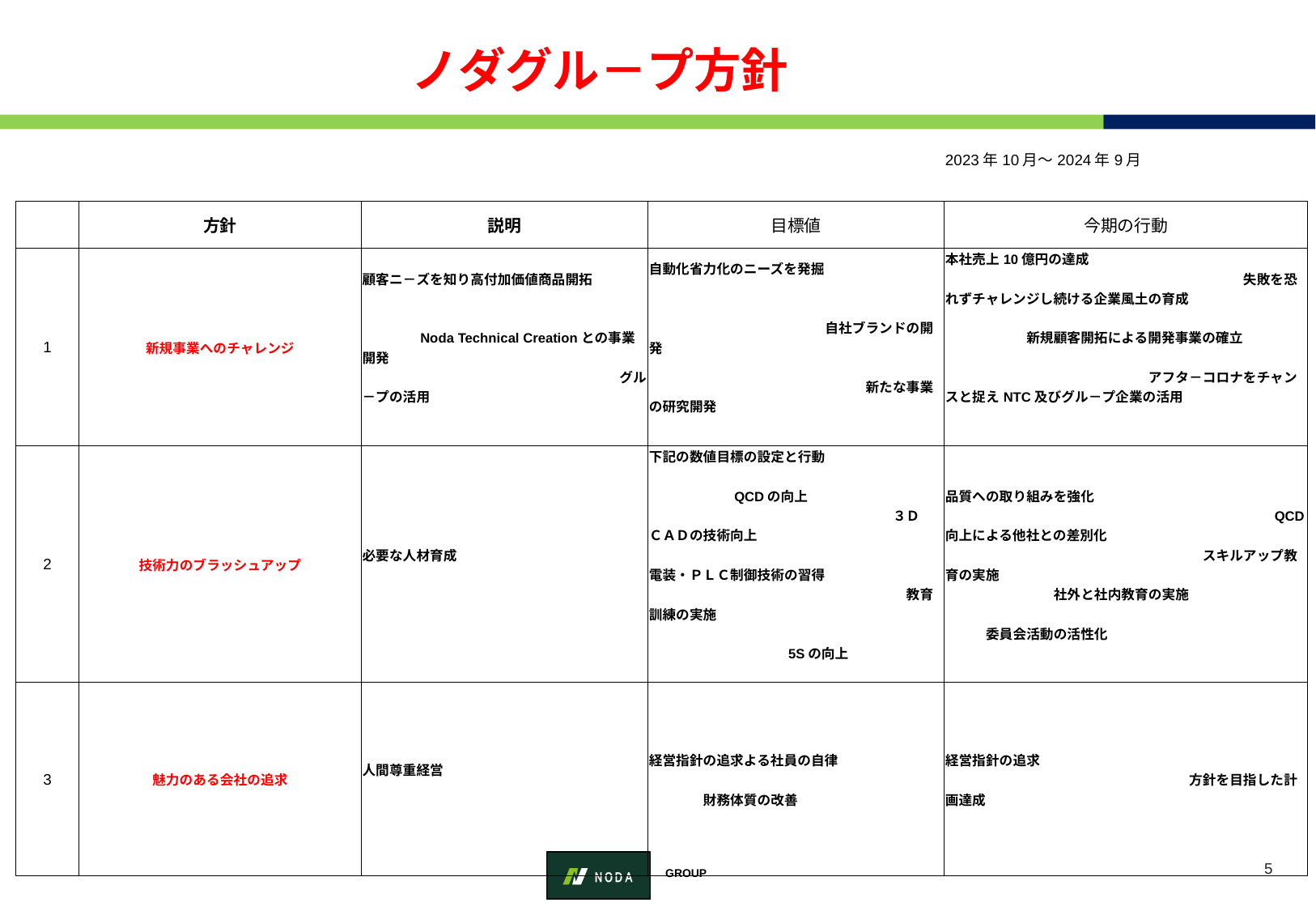

ノダグル－プ方針
|  |  |  |  | 2023年10月～2024年9月 |
| --- | --- | --- | --- | --- |
|  |  |  |  |  |
|  | 方針 | 説明 | 目標値 | 今期の行動 |
| 1 | 新規事業へのチャレンジ | 顧客ニ－ズを知り高付加価値商品開拓　　　　　　　　　　　　　　　　　　　　　　　　　　　　　　　　　　　　　　　　　　　　　　　　　　Noda Technical Creationとの事業開発　　　　　　　　　　　　　　　　　　　　　　　　　　　　　　　　　　　　　　グル－プの活用 | 自動化省力化のニーズを発掘　　　　　　　　　　　　　　　　　　　　　　　　　　　　　　　　　　　　　　　　　　　　　　　　　　　　　　　　　　　　　　　自社ブランドの開発　　　　　　　　　　　　　　　　　　　　　　　　　　　　　　　　　　　　　　　　　　　　　　　　　　　　　　　　　新たな事業の研究開発 | 本社売上10億円の達成　　　　　　　　　　　　　　　　　　　　　　　　　　　　　　　　　　　　　　失敗を恐れずチャレンジし続ける企業風土の育成　　　　　　　　　　　　　　　　　　　　　　　　　　　　　　　　　　　　　　　　新規顧客開拓による開発事業の確立　　　　　　　　　　　　　　　　　　　　　　　　　　　　　　　　　　　　　　　　　　　　　アフタ－コロナをチャンスと捉えNTC及びグル－プ企業の活用 |
| 2 | 技術力のブラッシュアップ | 必要な人材育成 | 下記の数値目標の設定と行動　　　　　　　　　　　　　　　　　　　　　　　　　　　　　　　　　　　QCDの向上　　　　　　　　　　　　　　　　　　　　　　　　　　　３Ｄ　ＣＡＤの技術向上　　　　　　　　　　　　　　　　　　　　　　　　　　　　　　　　　　電装・ＰＬＣ制御技術の習得　　　　　　　　　　　　　　　　　　　　　　　　　　　教育訓練の実施　　　　　　　　　　　　　　　　　　　　　　　　　　　　　　　　　　　　　　　　　　　　　　　5Sの向上 | 品質への取り組みを強化　　　　　　　　　　　　　　　　　　　　　　　　　　　　　　　　　　　　　　　QCD向上による他社との差別化　　　　　　　　　　　　　　　　　　　　　　　　　　　　　　　　　スキルアップ教育の実施　　　　　　　　　　　　　　　　　　　　　　　　　　　　　　社外と社内教育の実施　　　　　　　　　　　　　　　　　　　　　　　　　　　　　　　　　　　　　委員会活動の活性化 |
| 3 | 魅力のある会社の追求 | 人間尊重経営 | 経営指針の追求よる社員の自律　　　　　　　　　　　　　　　　　　　　　　　　　　　　　　　　財務体質の改善 | 経営指針の追求　　　　　　　　　　　　　　　　　　　　　　　　　　　　　　　　　　　　　方針を目指した計画達成 |
5